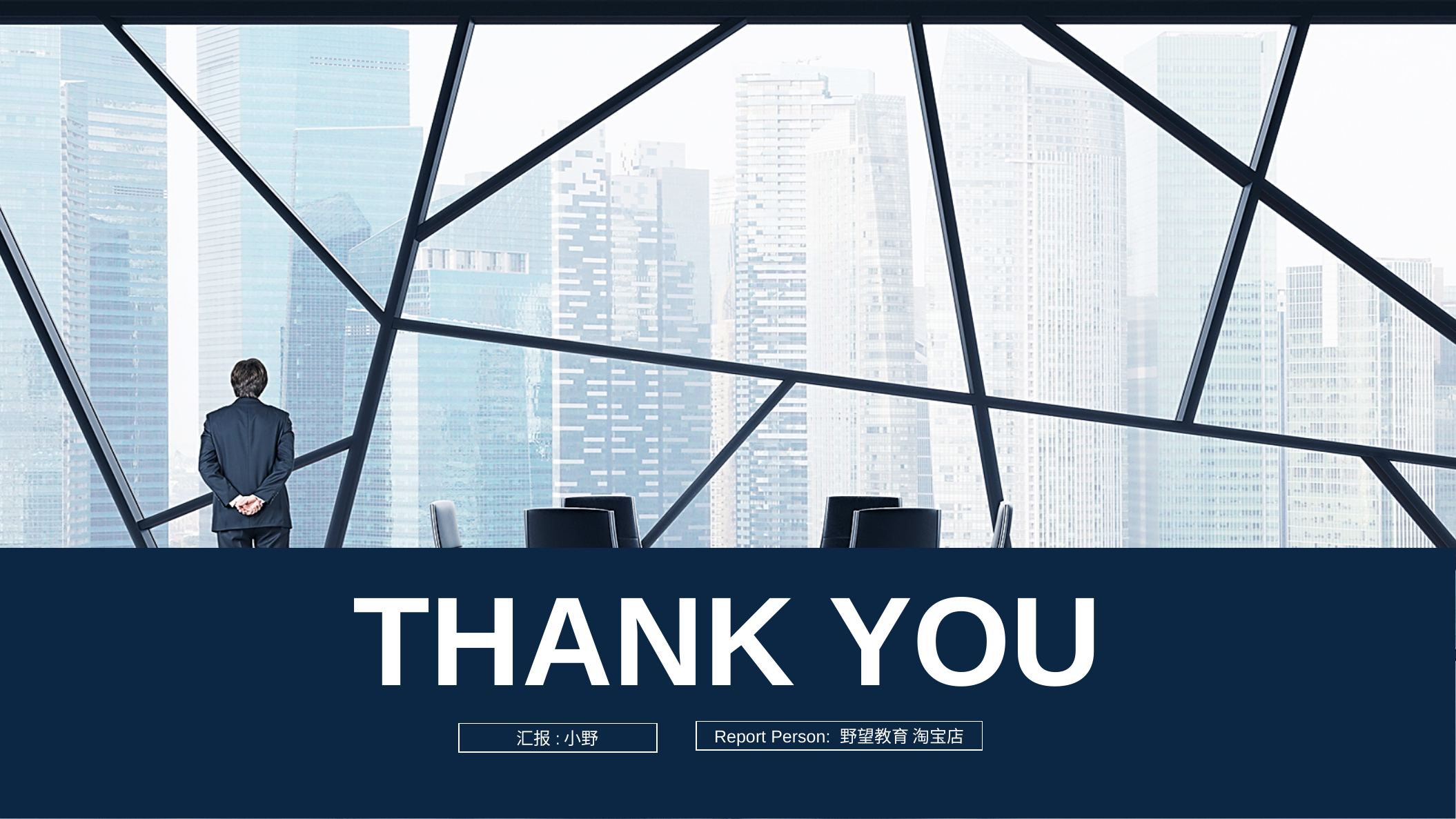

Thank you
Report Person: 野望教育 淘宝店
汇报:小野